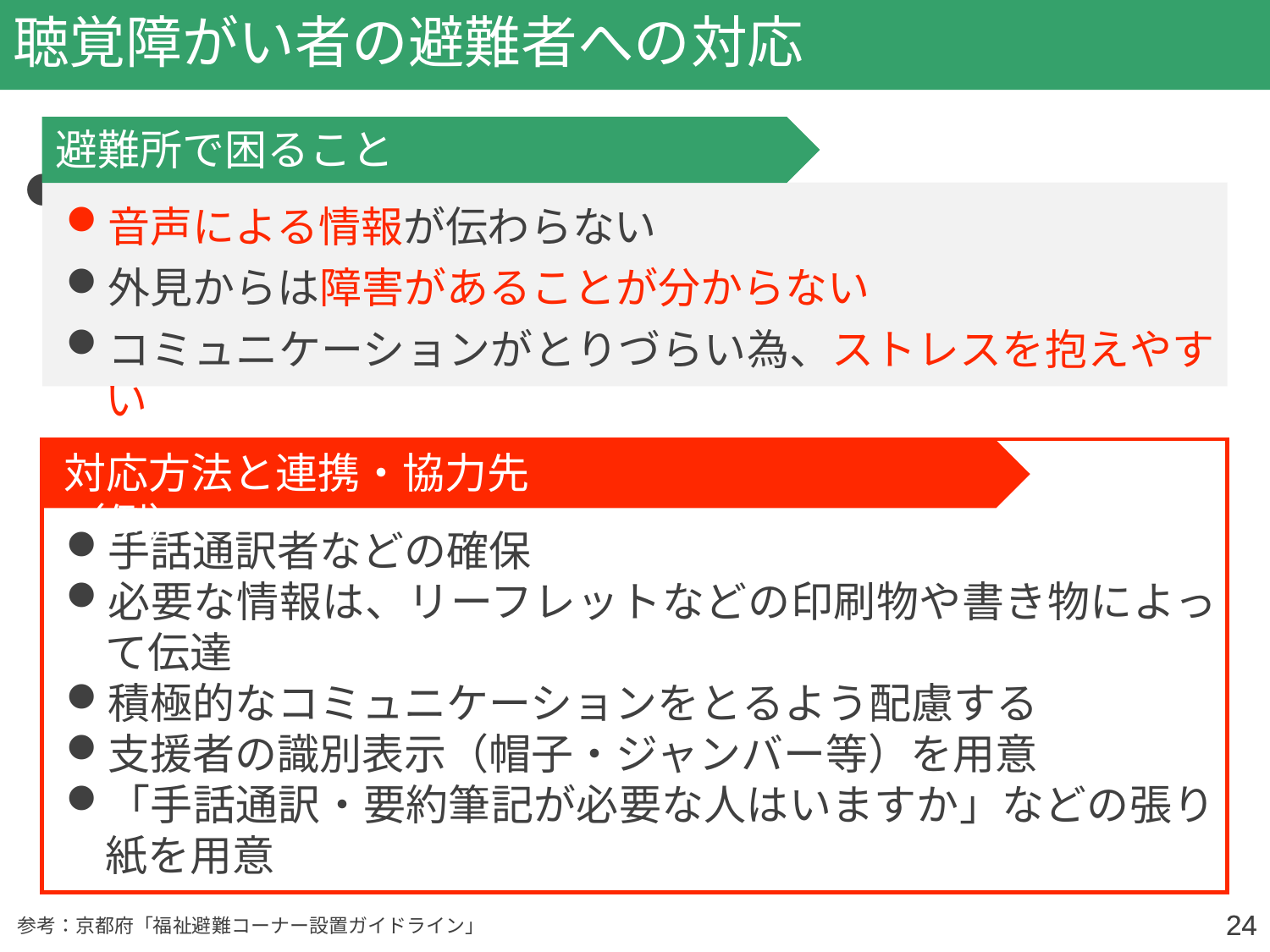

# 聴覚障がい者の避難者への対応

避難所で困ること

音声による情報が伝わらない
外見からは障害があることが分からない
コミュニケーションがとりづらい為、ストレスを抱えやすい
●高齢者、障がい者、難病患者、乳幼児、
　 妊産婦、外国人など

対応方法と連携・協力先（例）

手話通訳者などの確保
必要な情報は、リーフレットなどの印刷物や書き物によって伝達
積極的なコミュニケーションをとるよう配慮する
支援者の識別表示（帽子・ジャンバー等）を用意
「手話通訳・要約筆記が必要な人はいますか」などの張り紙を用意
24
24
参考：京都府「福祉避難コーナー設置ガイドライン」